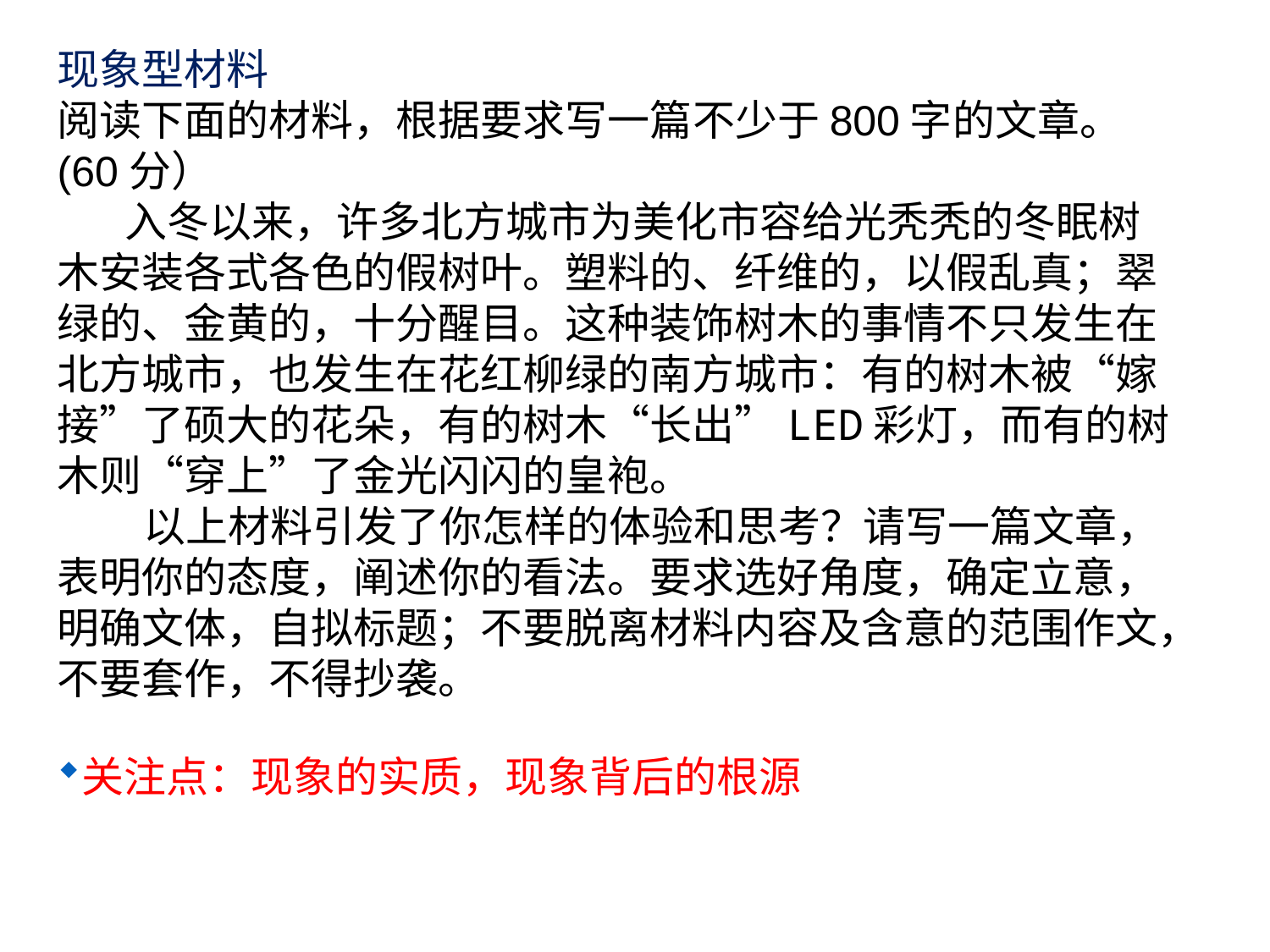

现象型材料
阅读下面的材料，根据要求写一篇不少于800字的文章。(60分）
      入冬以来，许多北方城市为美化市容给光秃秃的冬眠树木安装各式各色的假树叶。塑料的、纤维的，以假乱真；翠绿的、金黄的，十分醒目。这种装饰树木的事情不只发生在北方城市，也发生在花红柳绿的南方城市：有的树木被“嫁接”了硕大的花朵，有的树木“长出”LED彩灯，而有的树木则“穿上”了金光闪闪的皇袍。
        以上材料引发了你怎样的体验和思考？请写一篇文章，表明你的态度，阐述你的看法。要求选好角度，确定立意，明确文体，自拟标题；不要脱离材料内容及含意的范围作文，不要套作，不得抄袭。

关注点：现象的实质，现象背后的根源